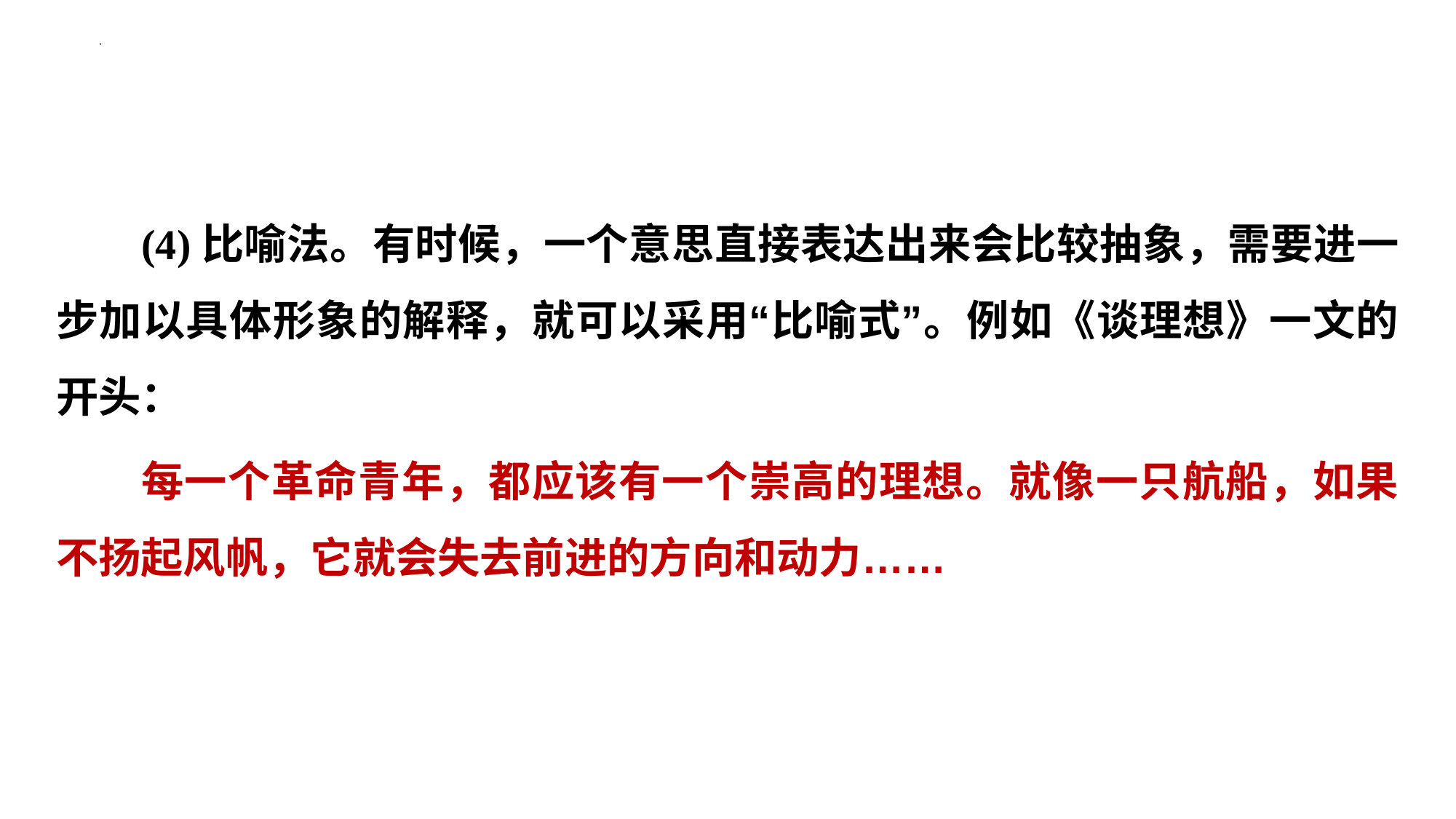

(4)比喻法。有时候，一个意思直接表达出来会比较抽象，需要进一步加以具体形象的解释，就可以采用“比喻式”。例如《谈理想》一文的开头：
每一个革命青年，都应该有一个崇高的理想。就像一只航船，如果不扬起风帆，它就会失去前进的方向和动力……